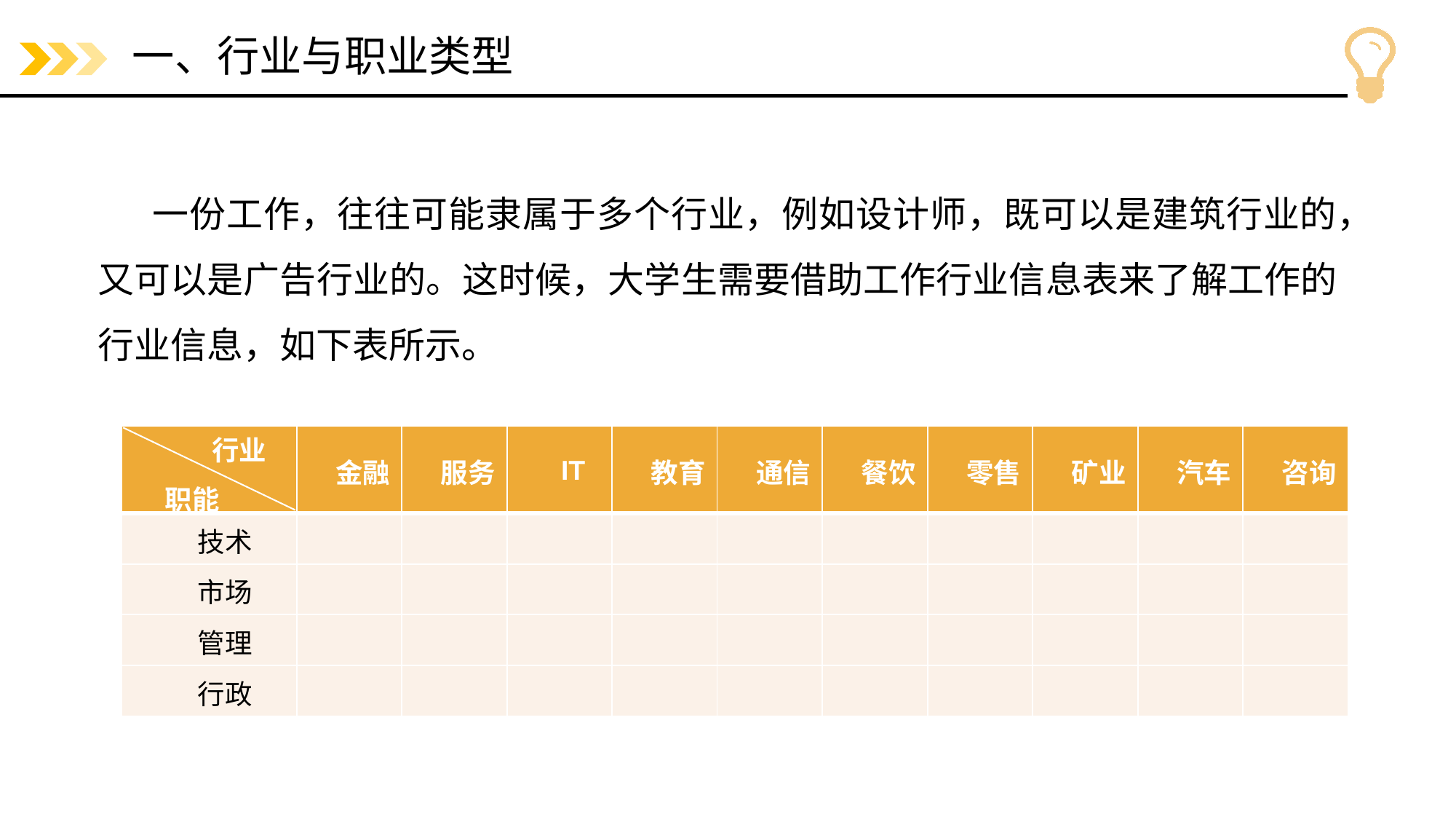

3
# 一、行业与职业类型
一份工作，往往可能隶属于多个行业，例如设计师，既可以是建筑行业的，又可以是广告行业的。这时候，大学生需要借助工作行业信息表来了解工作的行业信息，如下表所示。
| 行业 职能 | 金融 | 服务 | IT | 教育 | 通信 | 餐饮 | 零售 | 矿业 | 汽车 | 咨询 |
| --- | --- | --- | --- | --- | --- | --- | --- | --- | --- | --- |
| 技术 |  |  |  |  |  |  |  |  |  |  |
| 市场 |  |  |  |  |  |  |  |  |  |  |
| 管理 |  |  |  |  |  |  |  |  |  |  |
| 行政 |  |  |  |  |  |  |  |  |  |  |